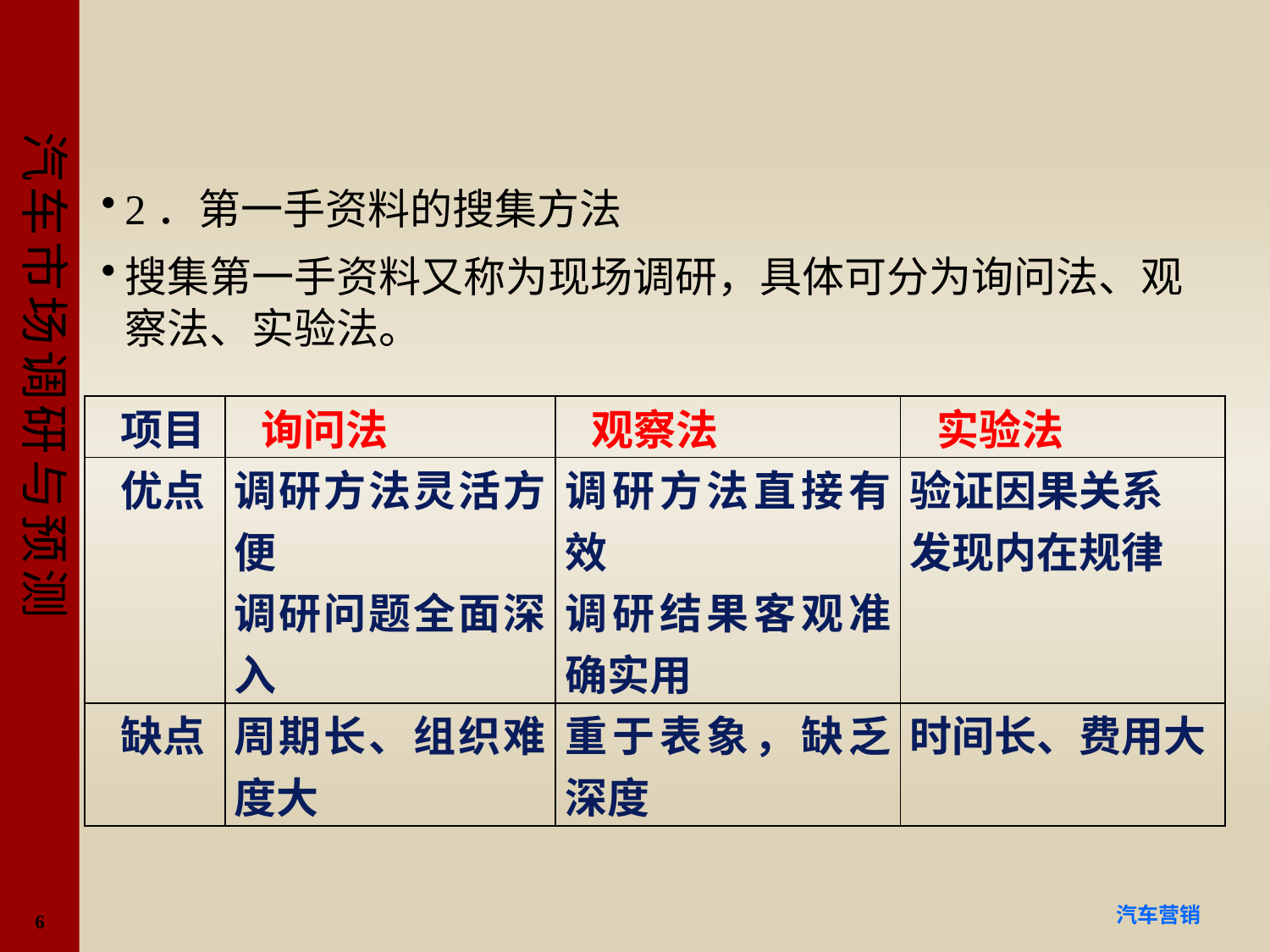

#
2．第一手资料的搜集方法
搜集第一手资料又称为现场调研，具体可分为询问法、观察法、实验法。

| 项目 | 询问法 | 观察法 | 实验法 |
| --- | --- | --- | --- |
| 优点 | 调研方法灵活方便 调研问题全面深入 | 调研方法直接有效 调研结果客观准确实用 | 验证因果关系 发现内在规律 |
| 缺点 | 周期长、组织难度大 | 重于表象，缺乏深度 | 时间长、费用大 |
6